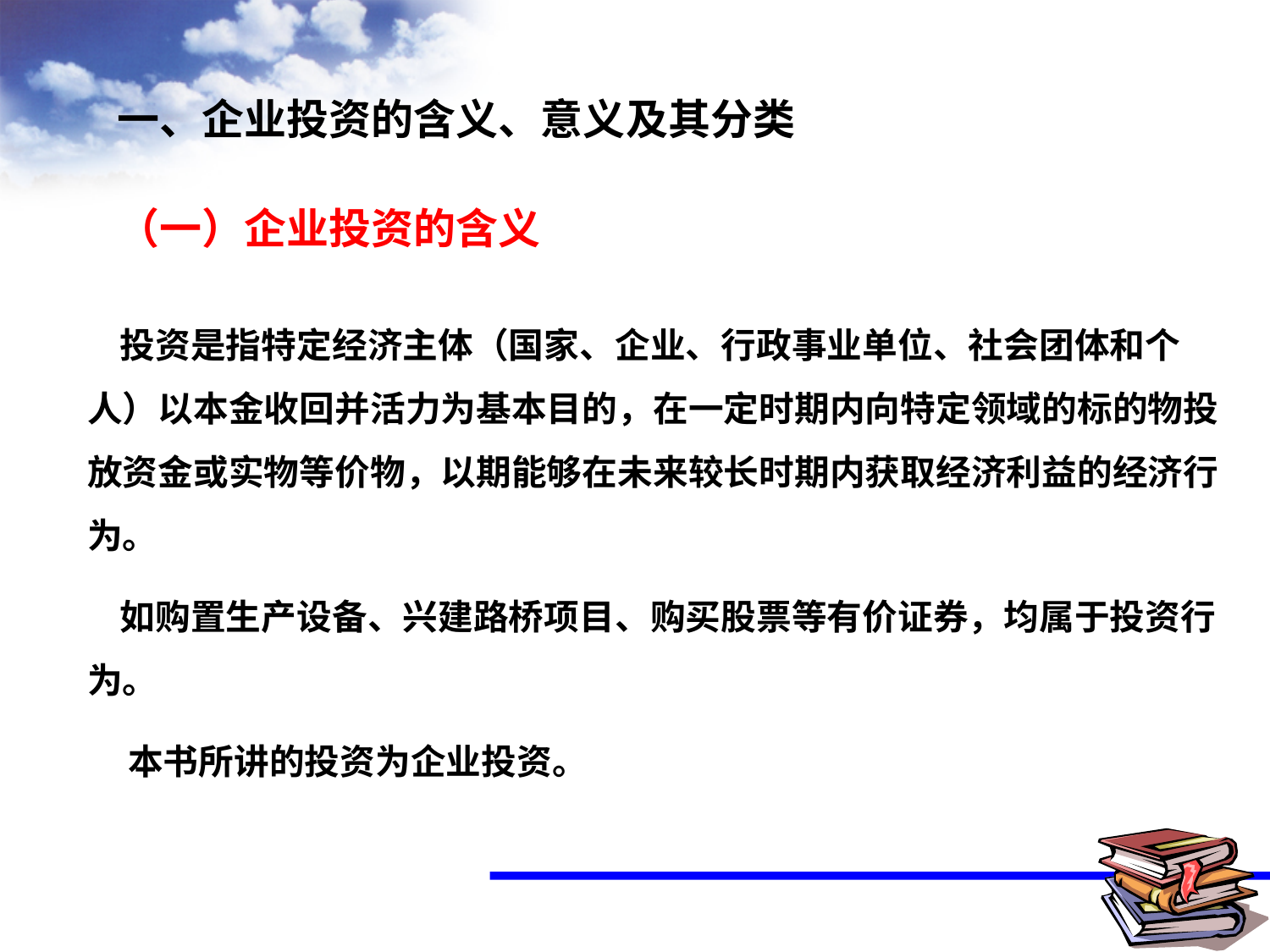

一、企业投资的含义、意义及其分类
（一）企业投资的含义
   投资是指特定经济主体（国家、企业、行政事业单位、社会团体和个人）以本金收回并活力为基本目的，在一定时期内向特定领域的标的物投放资金或实物等价物，以期能够在未来较长时期内获取经济利益的经济行为。
   如购置生产设备、兴建路桥项目、购买股票等有价证券，均属于投资行为。
    本书所讲的投资为企业投资。